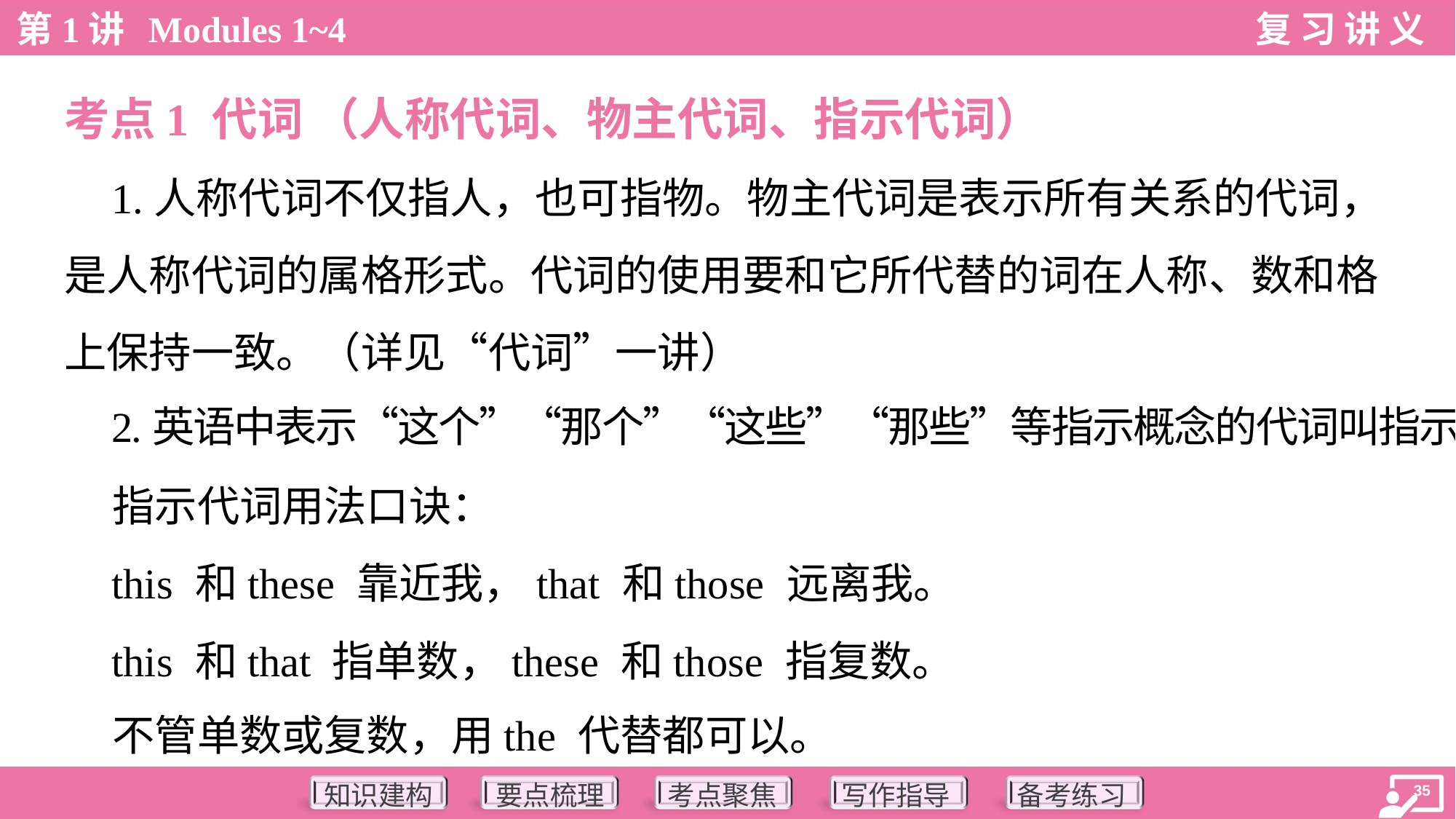

考点1 代词 （人称代词、物主代词、指示代词）
    1.人称代词不仅指人，也可指物。物主代词是表示所有关系的代词，
是人称代词的属格形式。代词的使用要和它所代替的词在人称、数和格
上保持一致。（详见“代词”一讲）
    2.英语中表示“这个”“那个”“这些”“那些”等指示概念的代词叫指示代词。
    指示代词用法口诀：
    this 和these 靠近我，that 和those 远离我。
    this 和that 指单数，these 和those 指复数。
    不管单数或复数，用the 代替都可以。